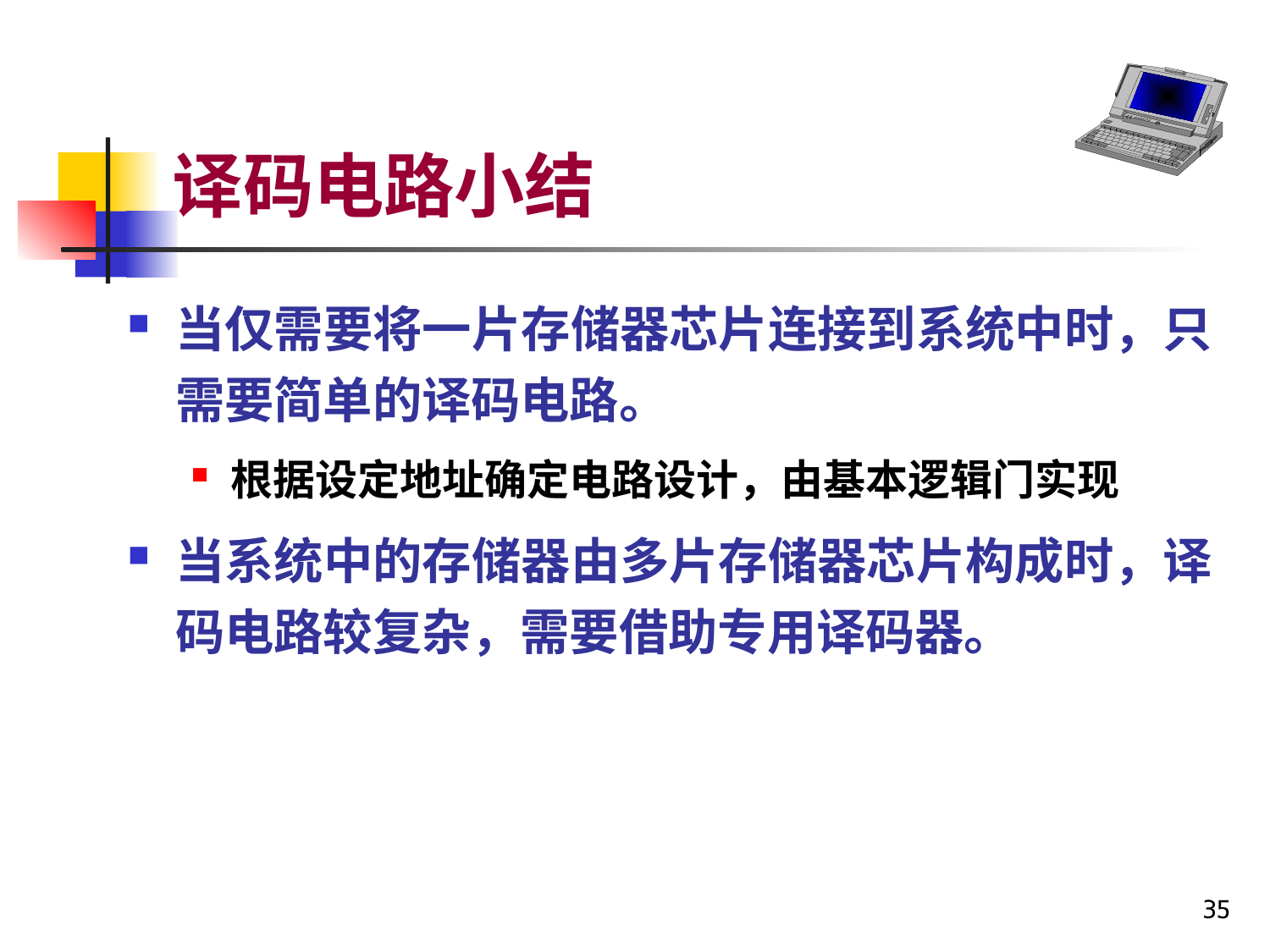

# 译码电路小结
当仅需要将一片存储器芯片连接到系统中时，只需要简单的译码电路。
根据设定地址确定电路设计，由基本逻辑门实现
当系统中的存储器由多片存储器芯片构成时，译码电路较复杂，需要借助专用译码器。
35